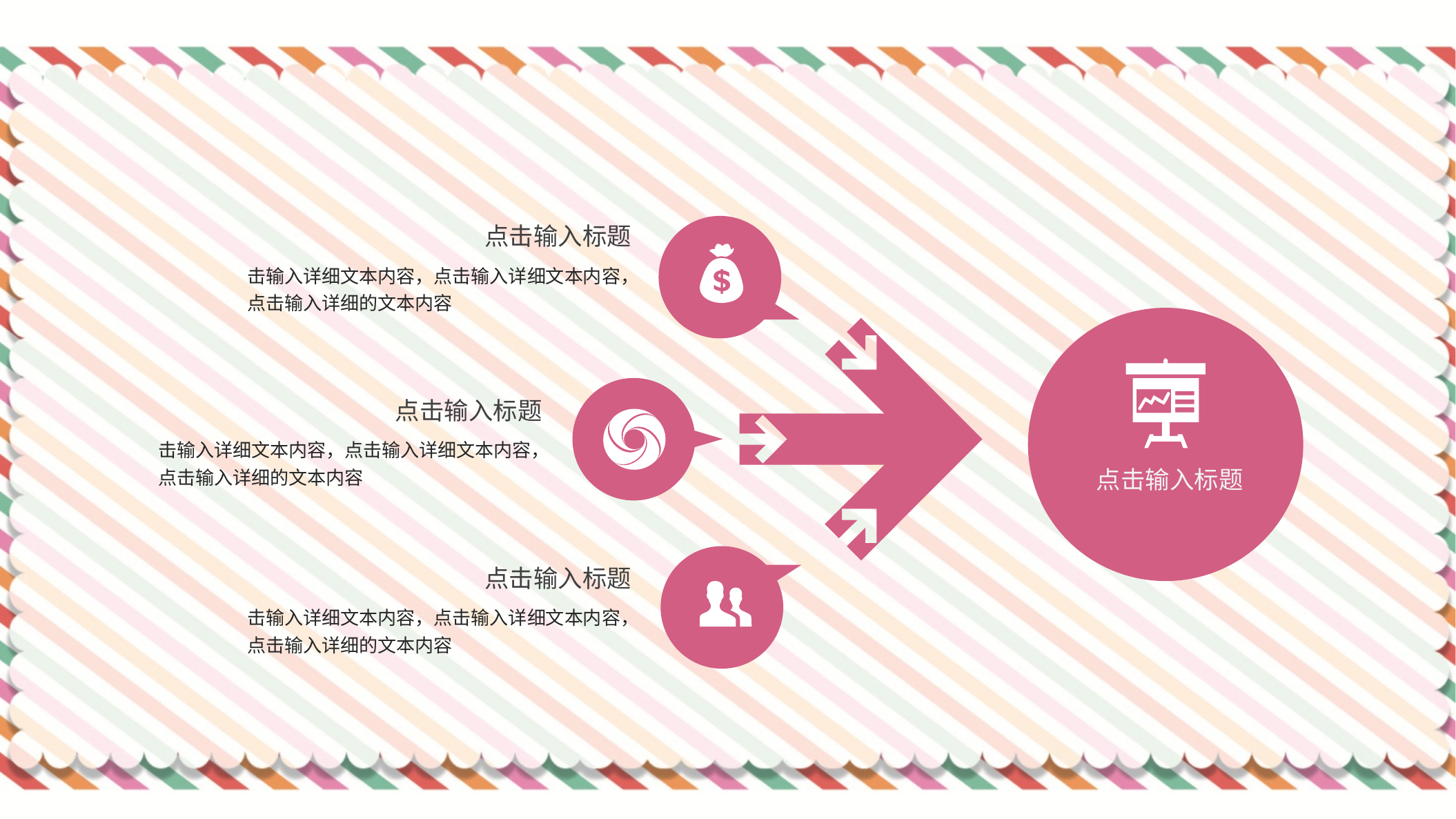

点击输入标题
击输入详细文本内容，点击输入详细文本内容，点击输入详细的文本内容

点击输入标题

点击输入标题
击输入详细文本内容，点击输入详细文本内容，点击输入详细的文本内容

点击输入标题
击输入详细文本内容，点击输入详细文本内容，点击输入详细的文本内容